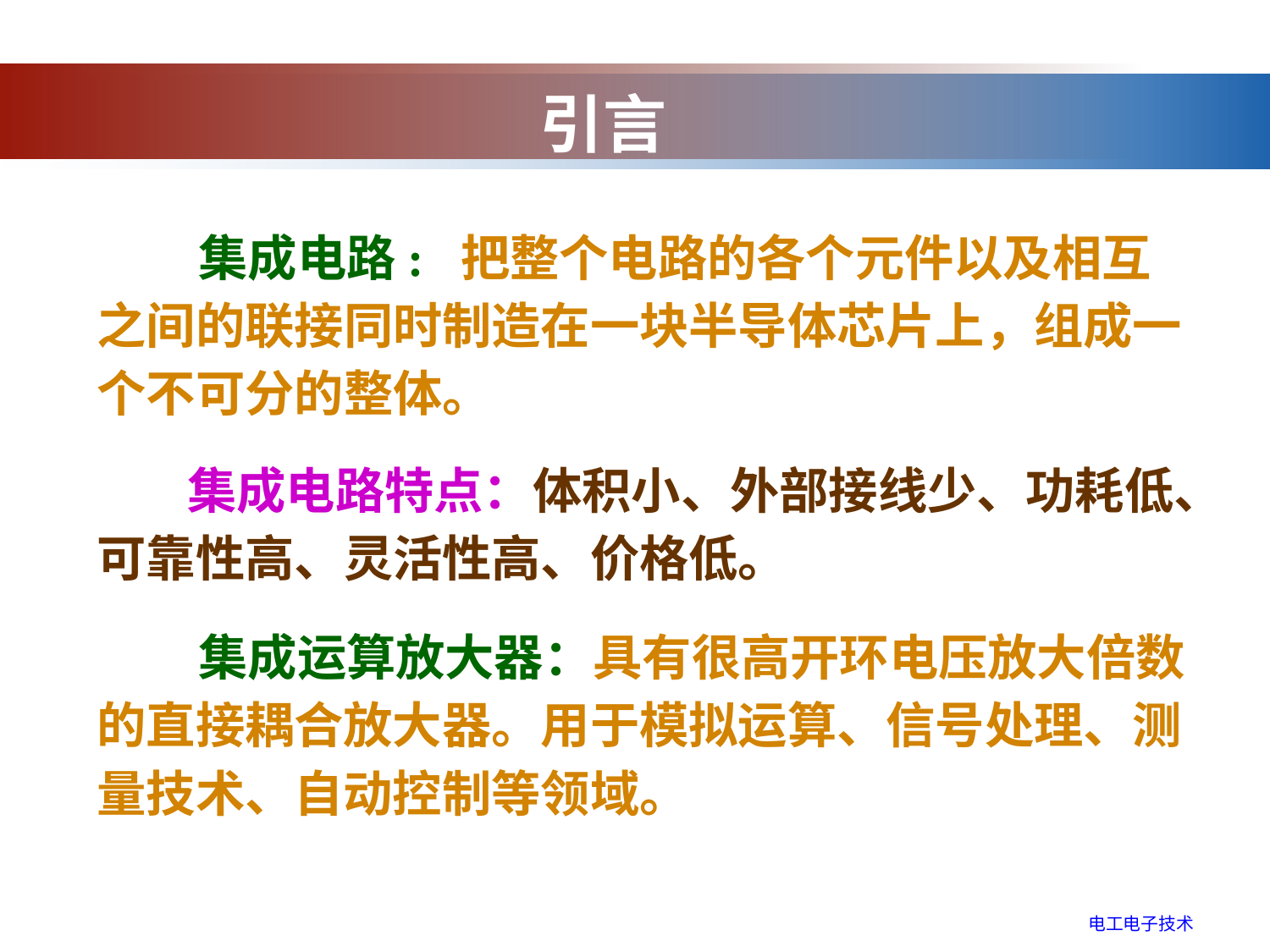

引言
        集成电路:  把整个电路的各个元件以及相互之间的联接同时制造在一块半导体芯片上，组成一个不可分的整体。
       集成电路特点：体积小、外部接线少、功耗低、可靠性高、灵活性高、价格低。
        集成运算放大器：具有很高开环电压放大倍数的直接耦合放大器。用于模拟运算、信号处理、测量技术、自动控制等领域。
电工电子技术